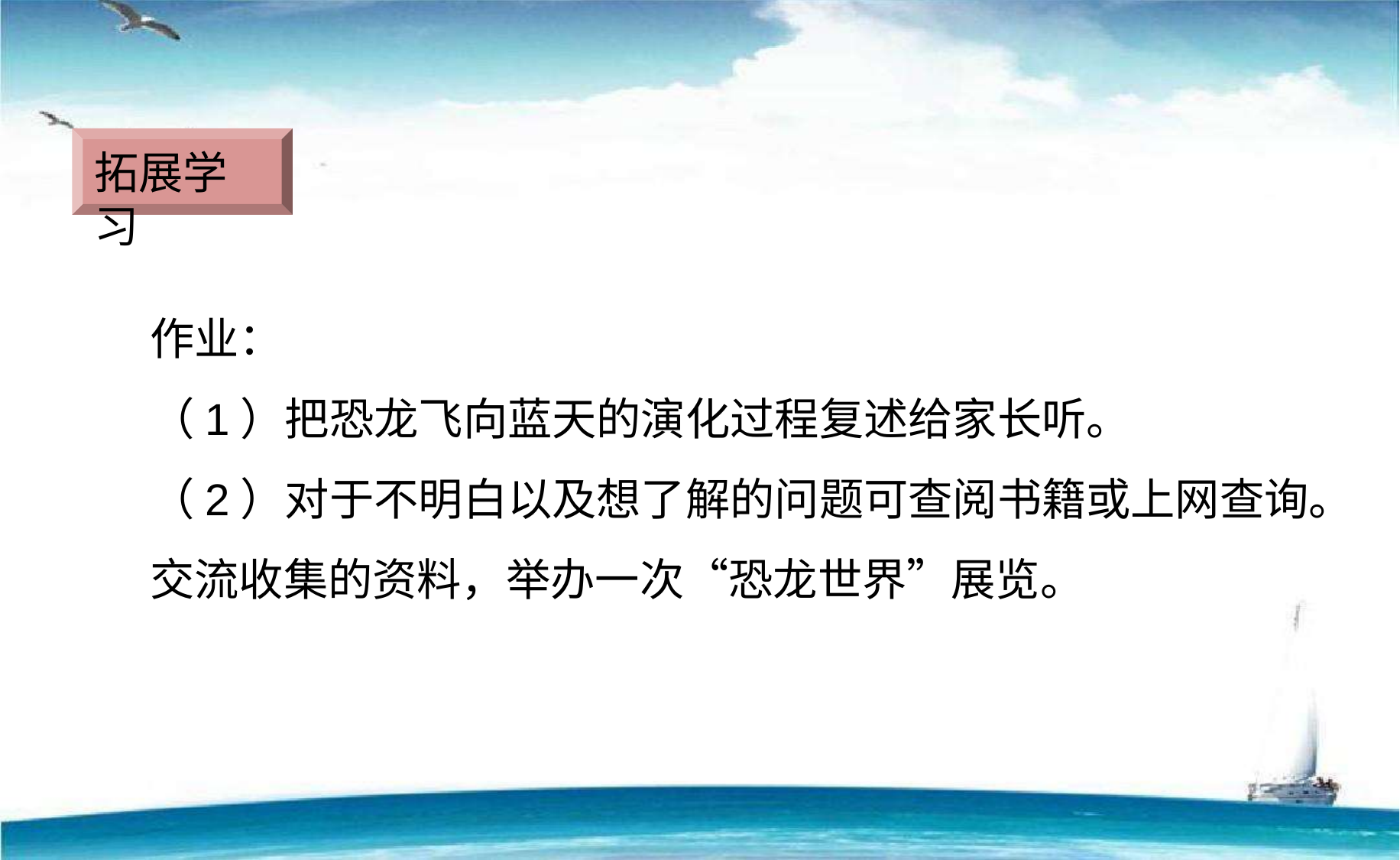

拓展学习
作业：
（1）把恐龙飞向蓝天的演化过程复述给家长听。
（2）对于不明白以及想了解的问题可查阅书籍或上网查询。交流收集的资料，举办一次“恐龙世界”展览。